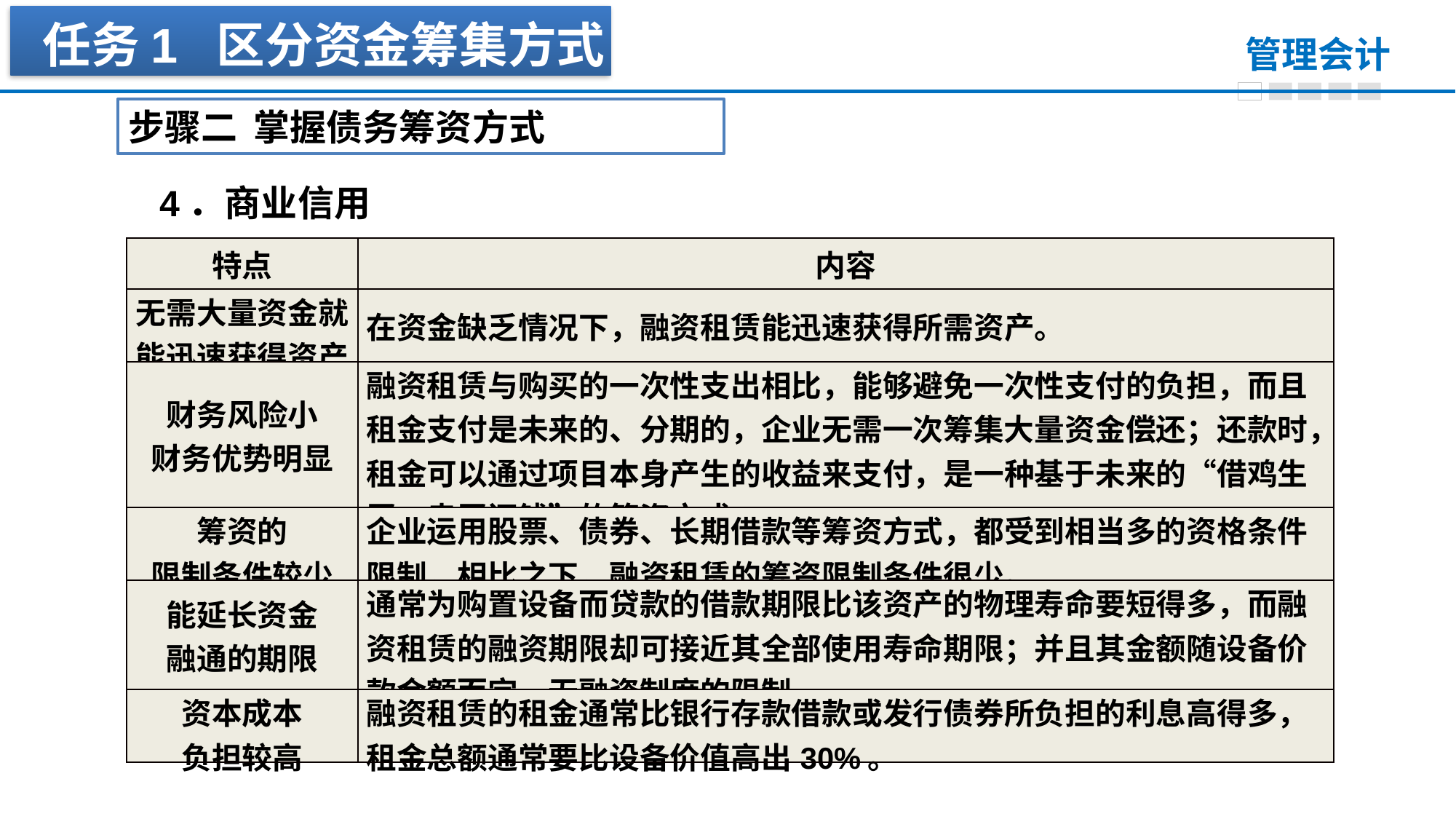

任务1  区分资金筹集方式
步骤二  掌握债务筹资方式
4．商业信用
| 特点 | 内容 |
| --- | --- |
| 无需大量资金就能迅速获得资产 | 在资金缺乏情况下，融资租赁能迅速获得所需资产。 |
| 财务风险小 财务优势明显 | 融资租赁与购买的一次性支出相比，能够避免一次性支付的负担，而且租金支付是未来的、分期的，企业无需一次筹集大量资金偿还；还款时，租金可以通过项目本身产生的收益来支付，是一种基于未来的“借鸡生蛋、卖蛋还钱”的筹资方式。 |
| 筹资的 限制条件较少 | 企业运用股票、债券、长期借款等筹资方式，都受到相当多的资格条件限制，相比之下，融资租赁的筹资限制条件很少。 |
| 能延长资金 融通的期限 | 通常为购置设备而贷款的借款期限比该资产的物理寿命要短得多，而融资租赁的融资期限却可接近其全部使用寿命期限；并且其金额随设备价款金额而定，无融资制度的限制。 |
| 资本成本 负担较高 | 融资租赁的租金通常比银行存款借款或发行债券所负担的利息高得多，租金总额通常要比设备价值高出30%。 |